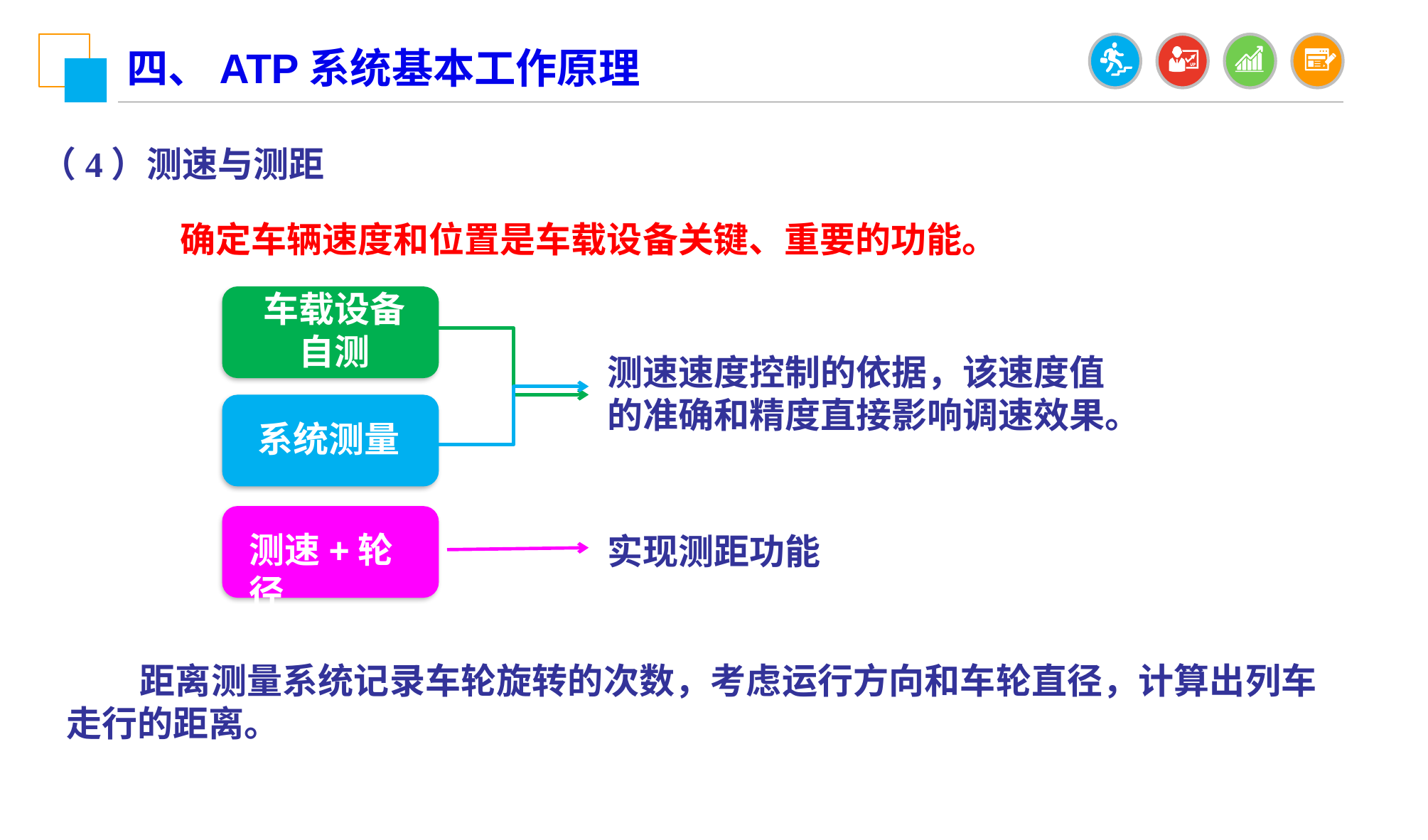

四、ATP系统基本工作原理
（4）测速与测距
        确定车辆速度和位置是车载设备关键、重要的功能。
车载设备
自测

测速速度控制的依据，该速度值的准确和精度直接影响调速效果。

系统测量

测速+轮径
实现测距功能
        距离测量系统记录车轮旋转的次数，考虑运行方向和车轮直径，计算出列车走行的距离。